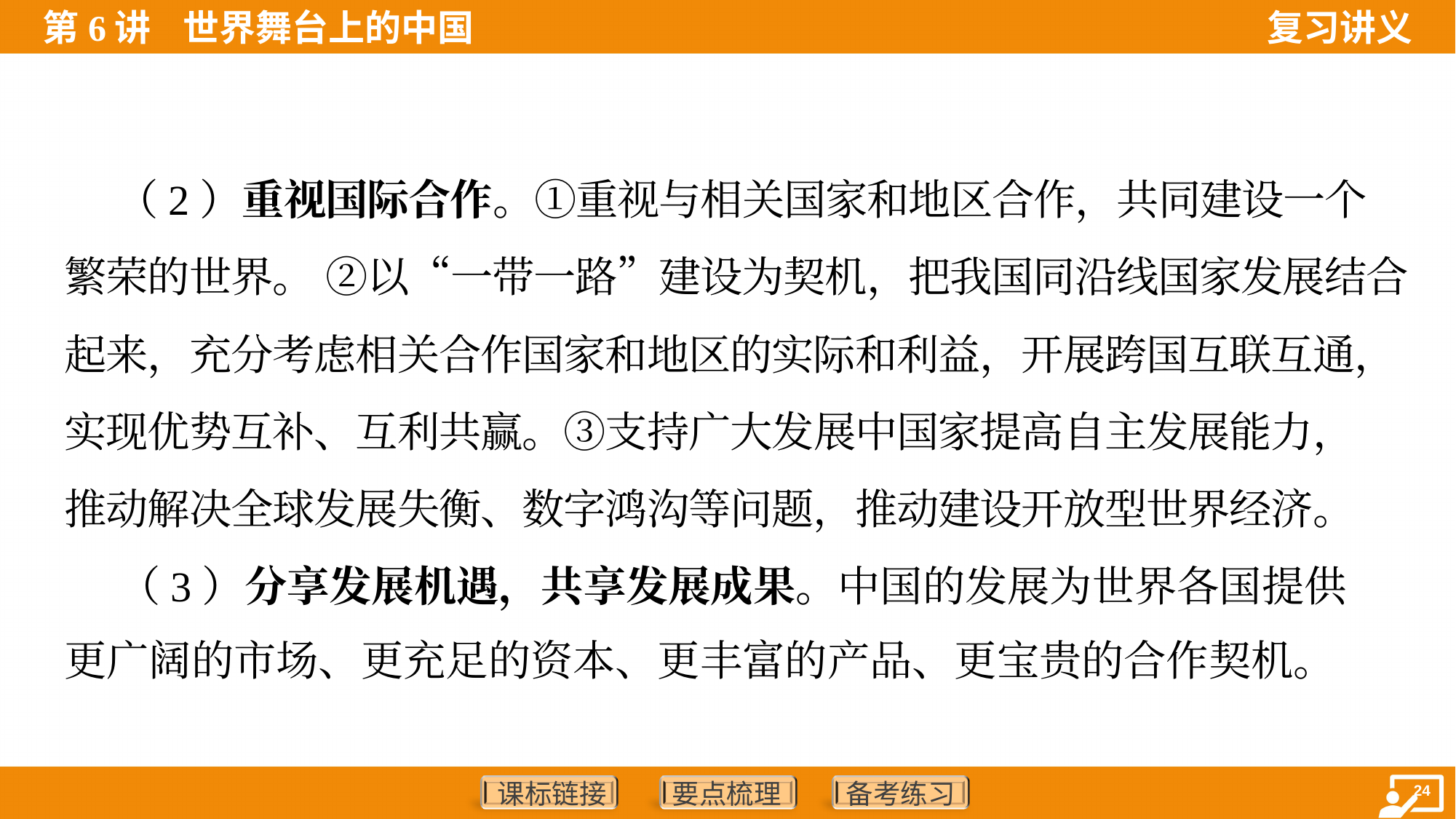

（2）重视国际合作。①重视与相关国家和地区合作，共同建设一个
繁荣的世界。 ②以“一带一路”建设为契机，把我国同沿线国家发展结合
起来，充分考虑相关合作国家和地区的实际和利益，开展跨国互联互通，
实现优势互补、互利共赢。③支持广大发展中国家提高自主发展能力，
推动解决全球发展失衡、数字鸿沟等问题，推动建设开放型世界经济。
    （3）分享发展机遇，共享发展成果。中国的发展为世界各国提供
更广阔的市场、更充足的资本、更丰富的产品、更宝贵的合作契机。